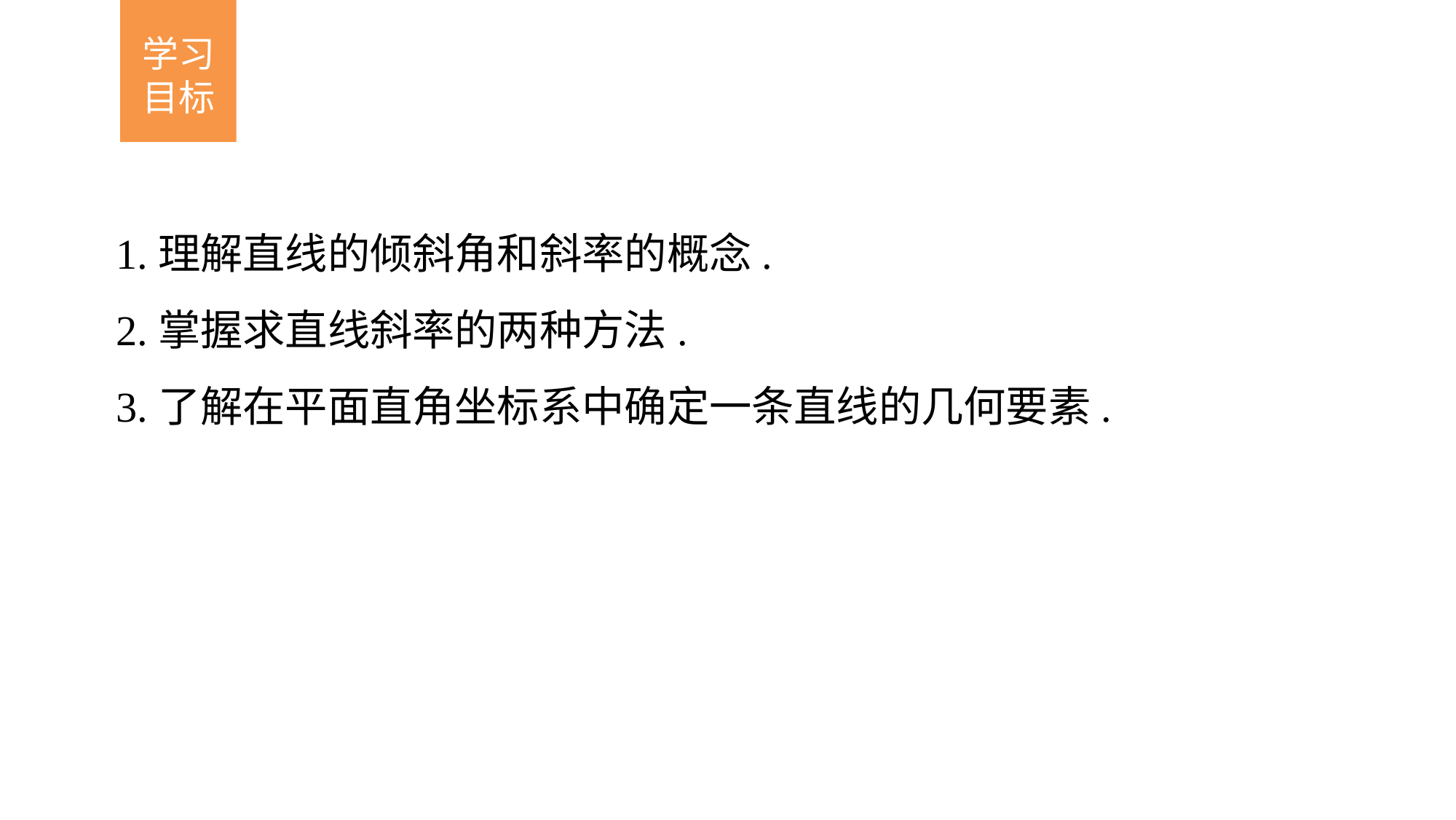

学习目标
1.理解直线的倾斜角和斜率的概念.
2.掌握求直线斜率的两种方法.
3.了解在平面直角坐标系中确定一条直线的几何要素.